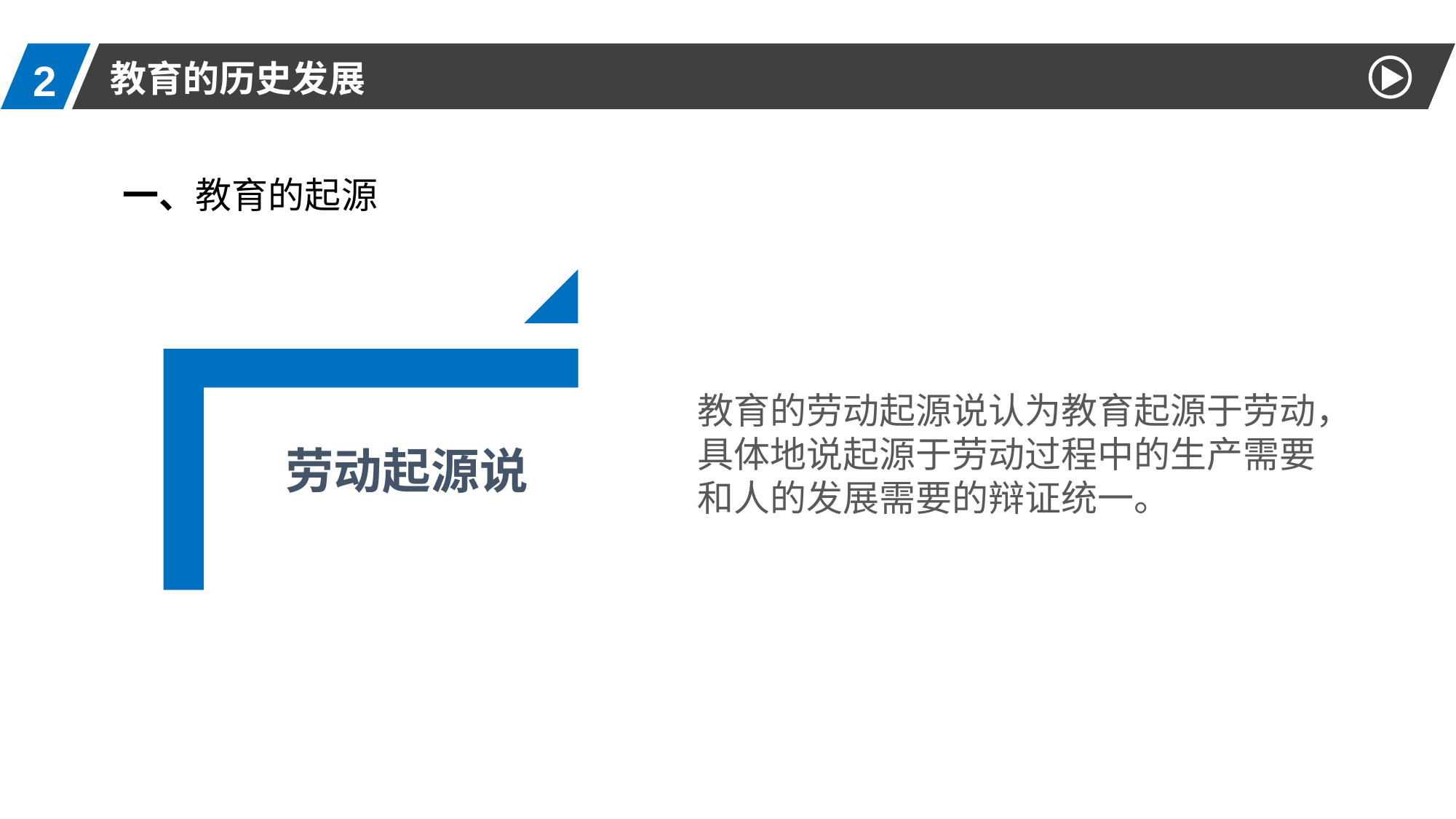

2
教育的历史发展

一、教育的起源

教育的劳动起源说认为教育起源于劳动，具体地说起源于劳动过程中的生产需要和人的发展需要的辩证统一。
劳动起源说